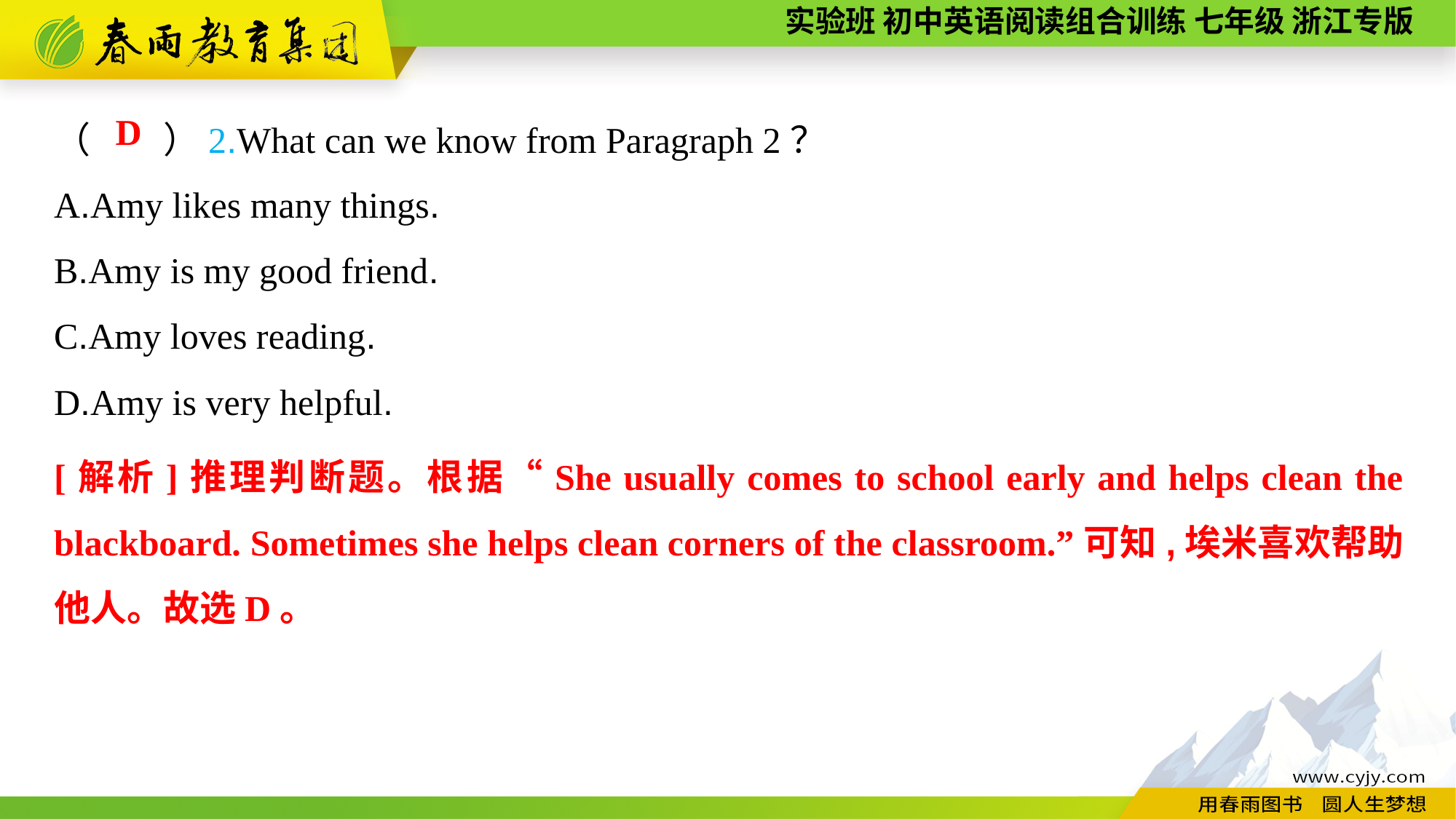

（　　）2.What can we know from Paragraph 2？
A.Amy likes many things.
B.Amy is my good friend.
C.Amy loves reading.
D.Amy is very helpful.
D
[解析]推理判断题。根据“She usually comes to school early and helps clean the blackboard. Sometimes she helps clean corners of the classroom.”可知,埃米喜欢帮助他人。故选D。